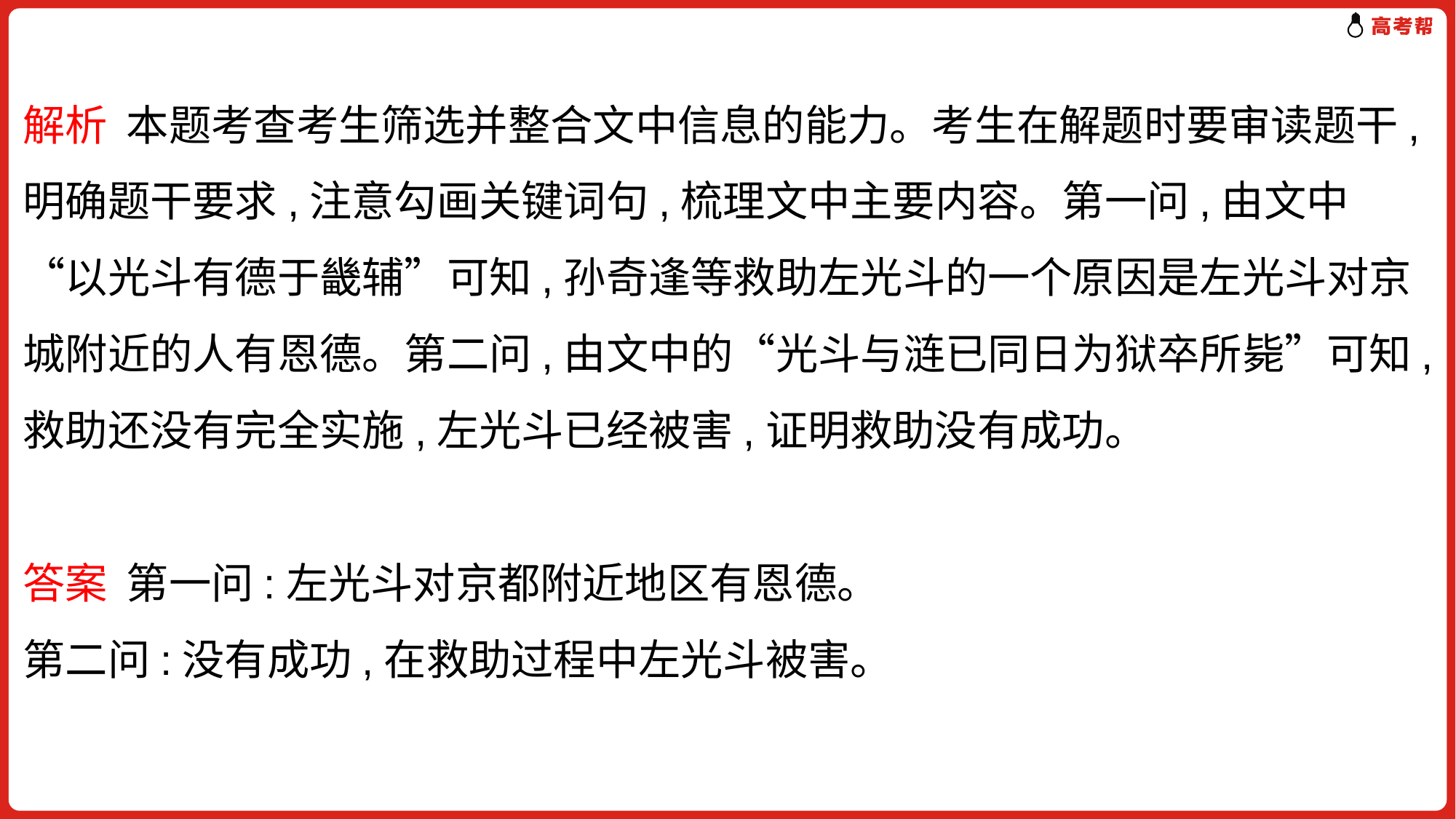

解析  本题考查考生筛选并整合文中信息的能力。考生在解题时要审读题干,明确题干要求,注意勾画关键词句,梳理文中主要内容。第一问,由文中“以光斗有德于畿辅”可知,孙奇逢等救助左光斗的一个原因是左光斗对京城附近的人有恩德。第二问,由文中的“光斗与涟已同日为狱卒所毙”可知,救助还没有完全实施,左光斗已经被害,证明救助没有成功。

答案  第一问:左光斗对京都附近地区有恩德。
第二问:没有成功,在救助过程中左光斗被害。